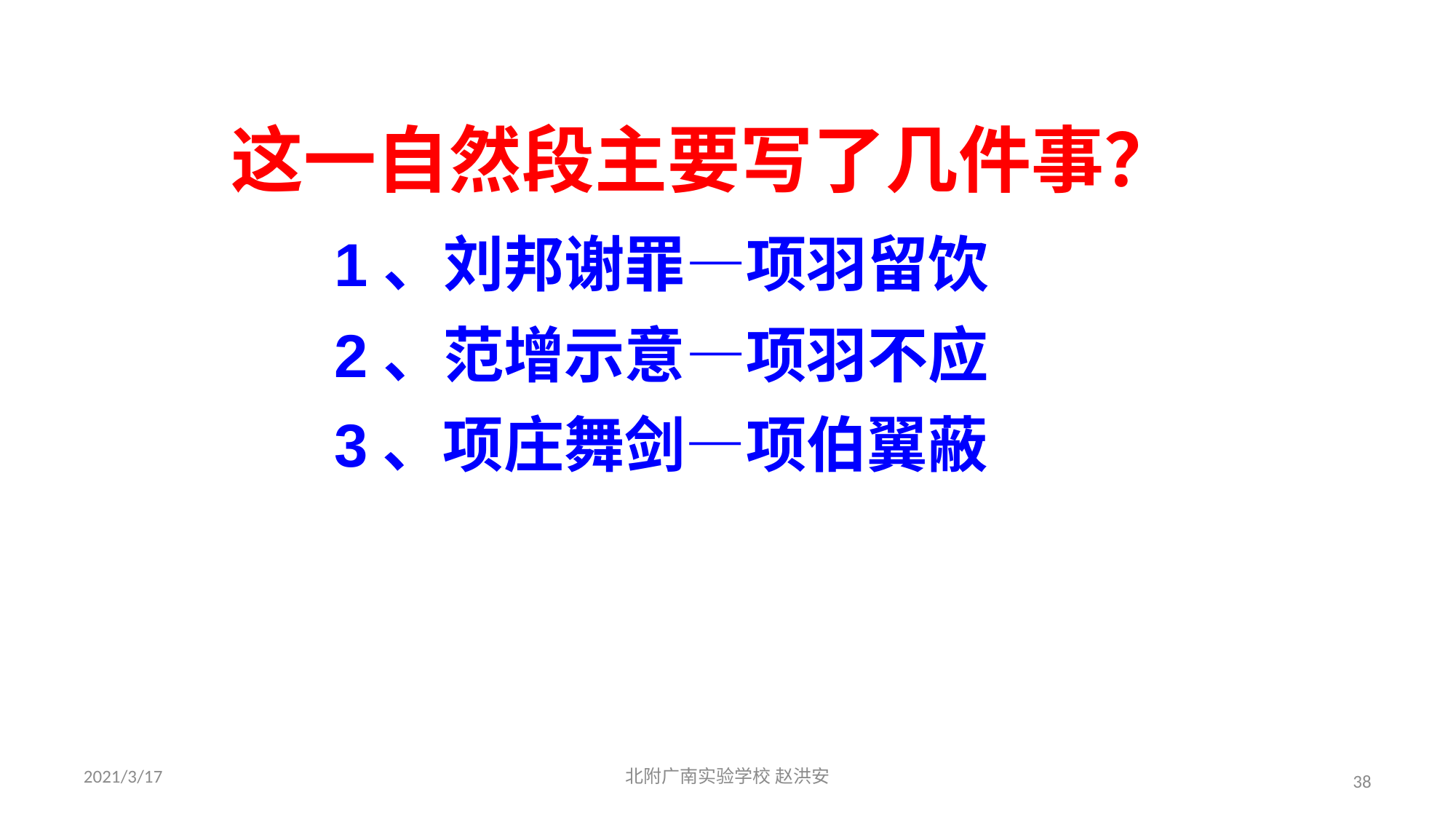

这一自然段主要写了几件事？
1、刘邦谢罪—项羽留饮
2、范增示意—项羽不应
3、项庄舞剑—项伯翼蔽
2021/3/17
北附广南实验学校 赵洪安
38